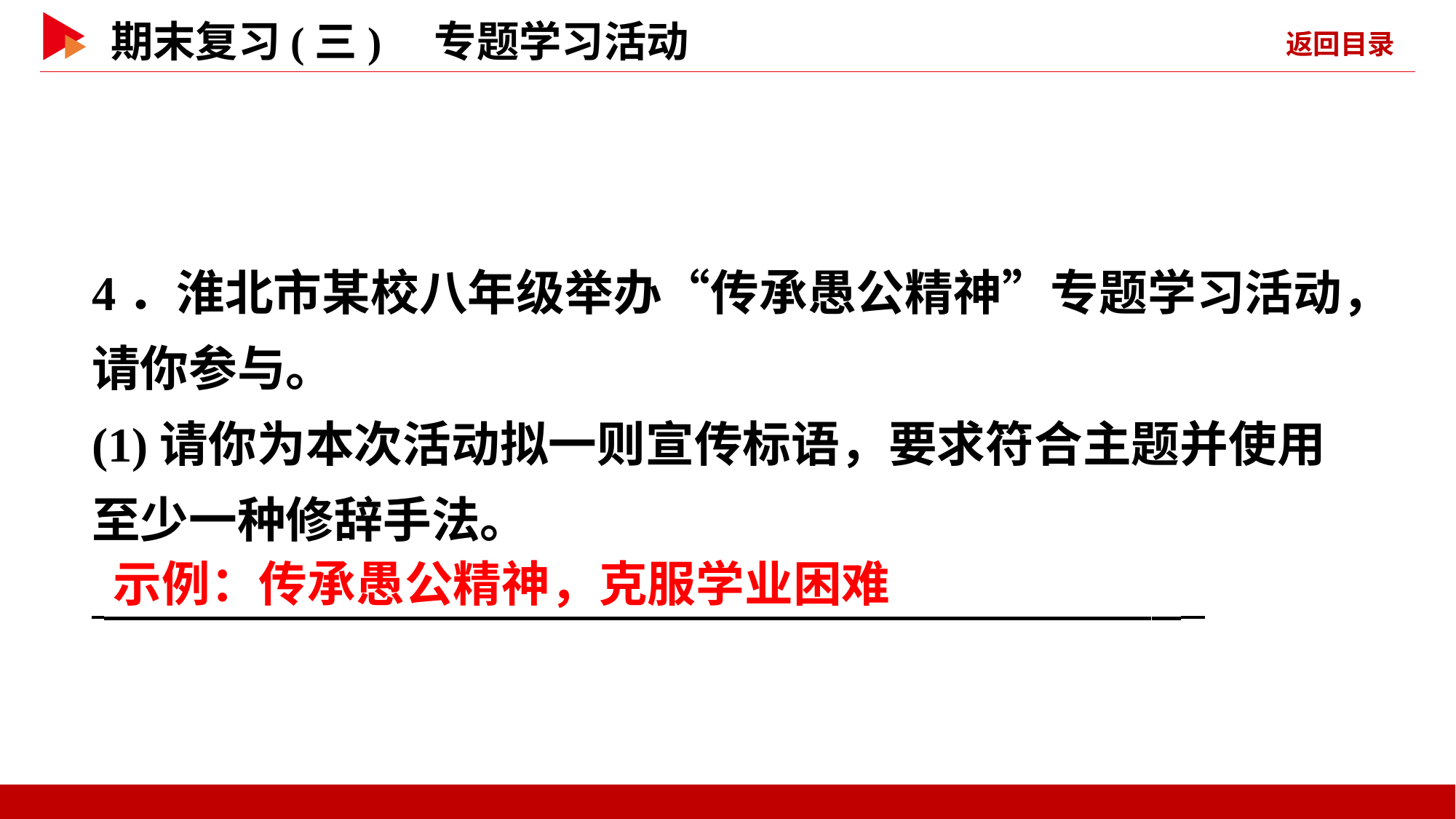

4．淮北市某校八年级举办“传承愚公精神”专题学习活动，请你参与。
(1)请你为本次活动拟一则宣传标语，要求符合主题并使用至少一种修辞手法。
                                     _
 示例：传承愚公精神，克服学业困难